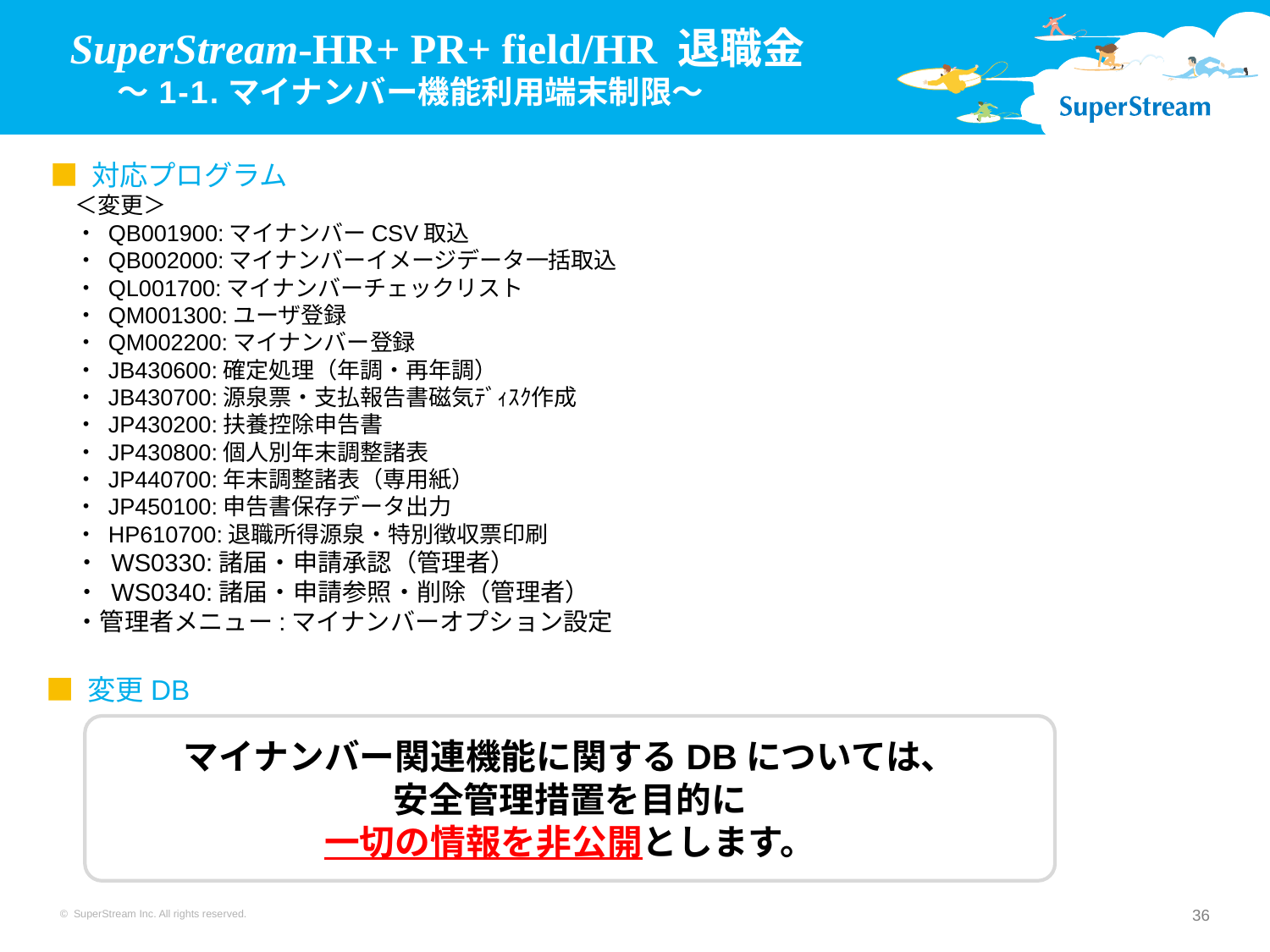

SuperStream-HR+ PR+ field/HR 退職金
 　 ～1-1.マイナンバー機能利用端末制限～
■ 対応プログラム
＜変更＞
・ QB001900:マイナンバーCSV取込
・ QB002000:マイナンバーイメージデータ一括取込
・ QL001700:マイナンバーチェックリスト
・ QM001300:ユーザ登録
・ QM002200:マイナンバー登録
・ JB430600:確定処理（年調・再年調）
・ JB430700:源泉票・支払報告書磁気ﾃﾞｨｽｸ作成
・ JP430200:扶養控除申告書
・ JP430800:個人別年末調整諸表
・ JP440700:年末調整諸表（専用紙）
・ JP450100:申告書保存データ出力
・ HP610700:退職所得源泉・特別徴収票印刷
・ WS0330:諸届・申請承認（管理者）
・ WS0340:諸届・申請参照・削除（管理者）
・管理者メニュー:マイナンバーオプション設定

■ 変更DB
マイナンバー関連機能に関するDBについては、
安全管理措置を目的に
一切の情報を非公開とします。
©  SuperStream Inc. All rights reserved.
36